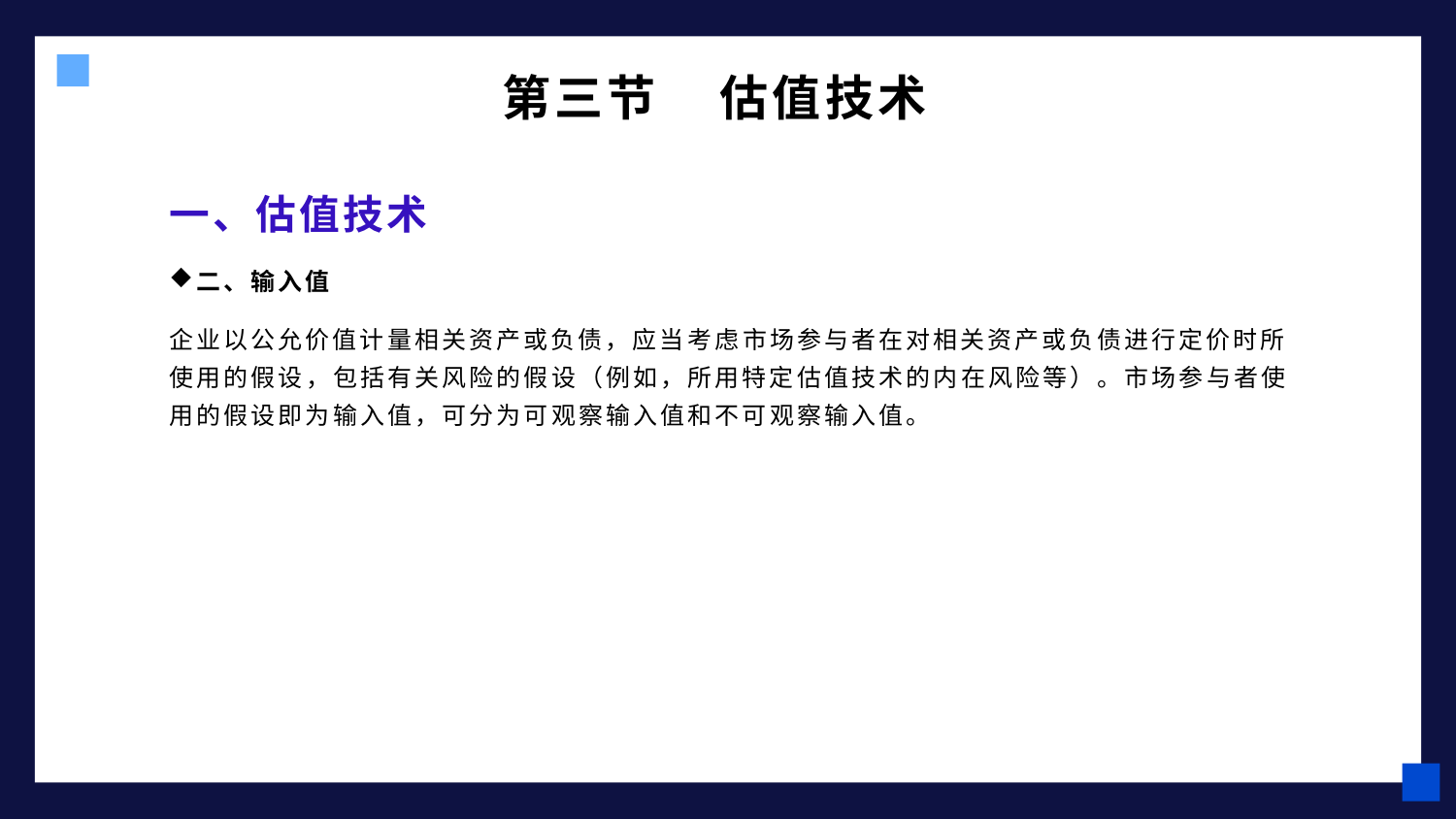

# 第三节    估值技术
一、估值技术
二、输入值
企业以公允价值计量相关资产或负债，应当考虑市场参与者在对相关资产或负债进行定价时所使用的假设，包括有关风险的假设（例如，所用特定估值技术的内在风险等）。市场参与者使用的假设即为输入值，可分为可观察输入值和不可观察输入值。